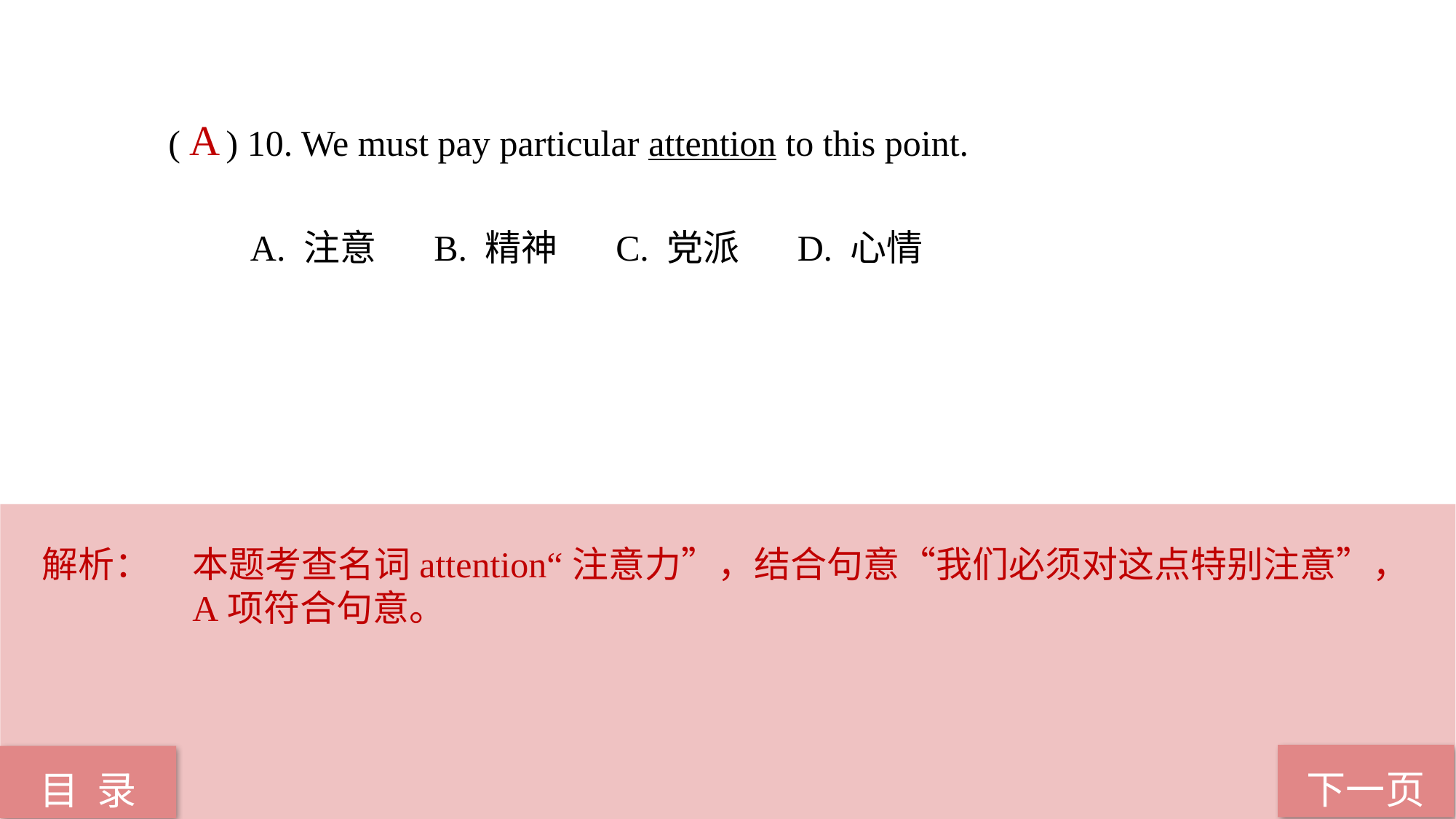

(     ) 10. We must pay particular attention to this point.

         A. 注意      B. 精神      C. 党派      D. 心情
A
解析：	本题考查名词attention“注意力”，结合句意“我们必须对这点特别注意”，A项符合句意。